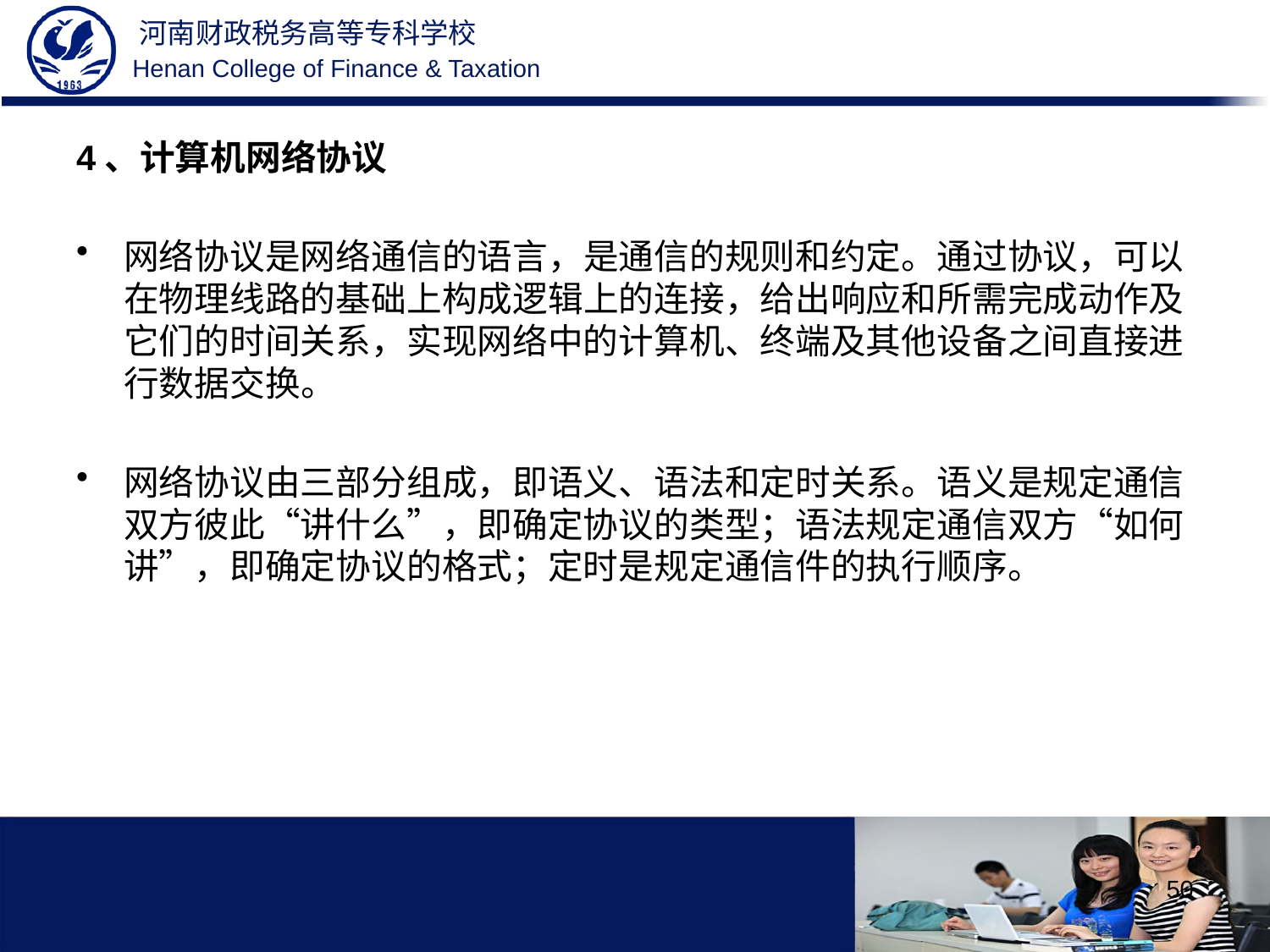

4、计算机网络协议

网络协议是网络通信的语言，是通信的规则和约定。通过协议，可以在物理线路的基础上构成逻辑上的连接，给出响应和所需完成动作及它们的时间关系，实现网络中的计算机、终端及其他设备之间直接进行数据交换。

网络协议由三部分组成，即语义、语法和定时关系。语义是规定通信双方彼此“讲什么”，即确定协议的类型；语法规定通信双方“如何讲”，即确定协议的格式；定时是规定通信件的执行顺序。

50